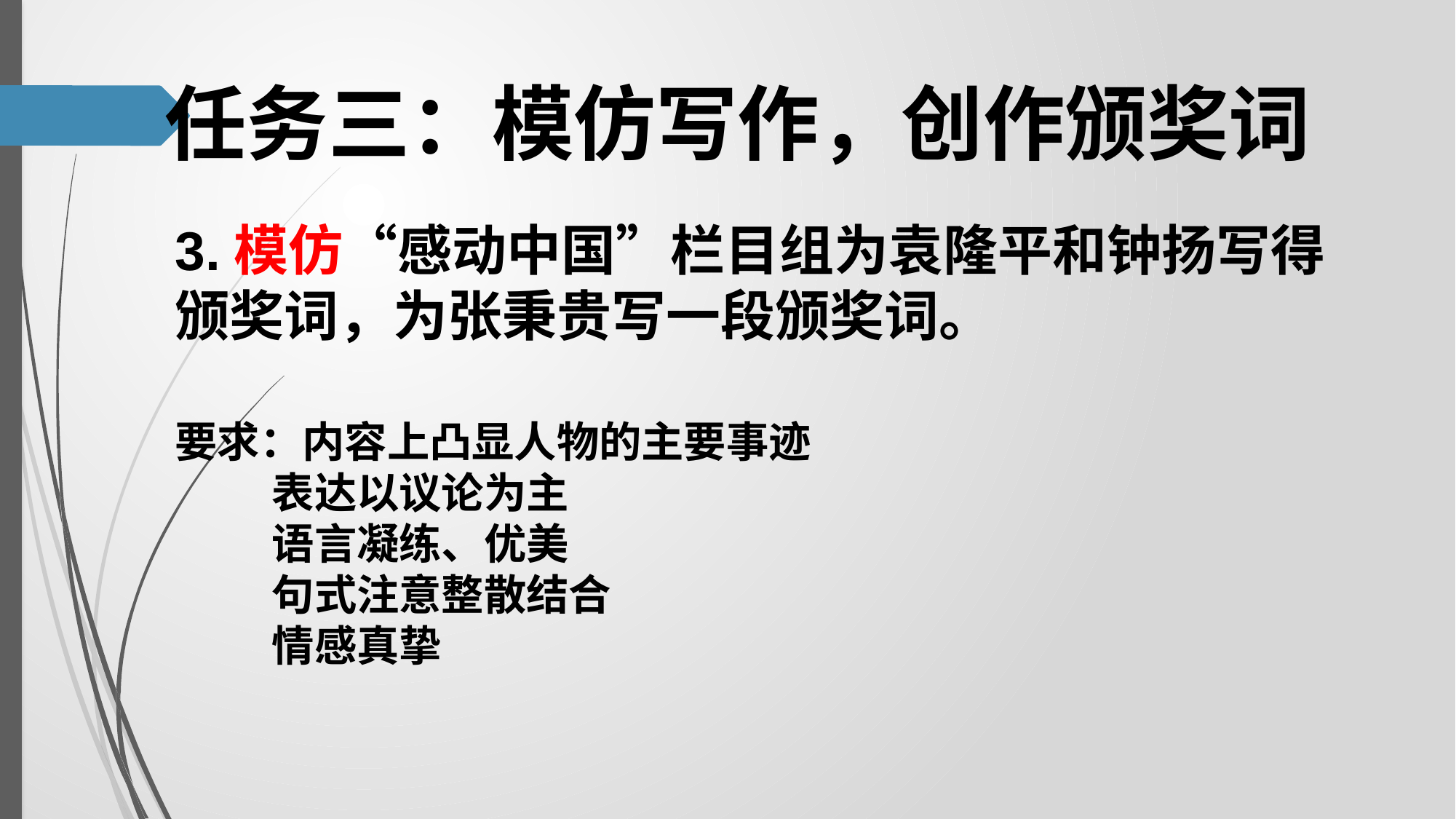

任务三：模仿写作，创作颁奖词
3.模仿“感动中国”栏目组为袁隆平和钟扬写得颁奖词，为张秉贵写一段颁奖词。
要求：内容上凸显人物的主要事迹
         表达以议论为主
         语言凝练、优美
         句式注意整散结合
         情感真挚